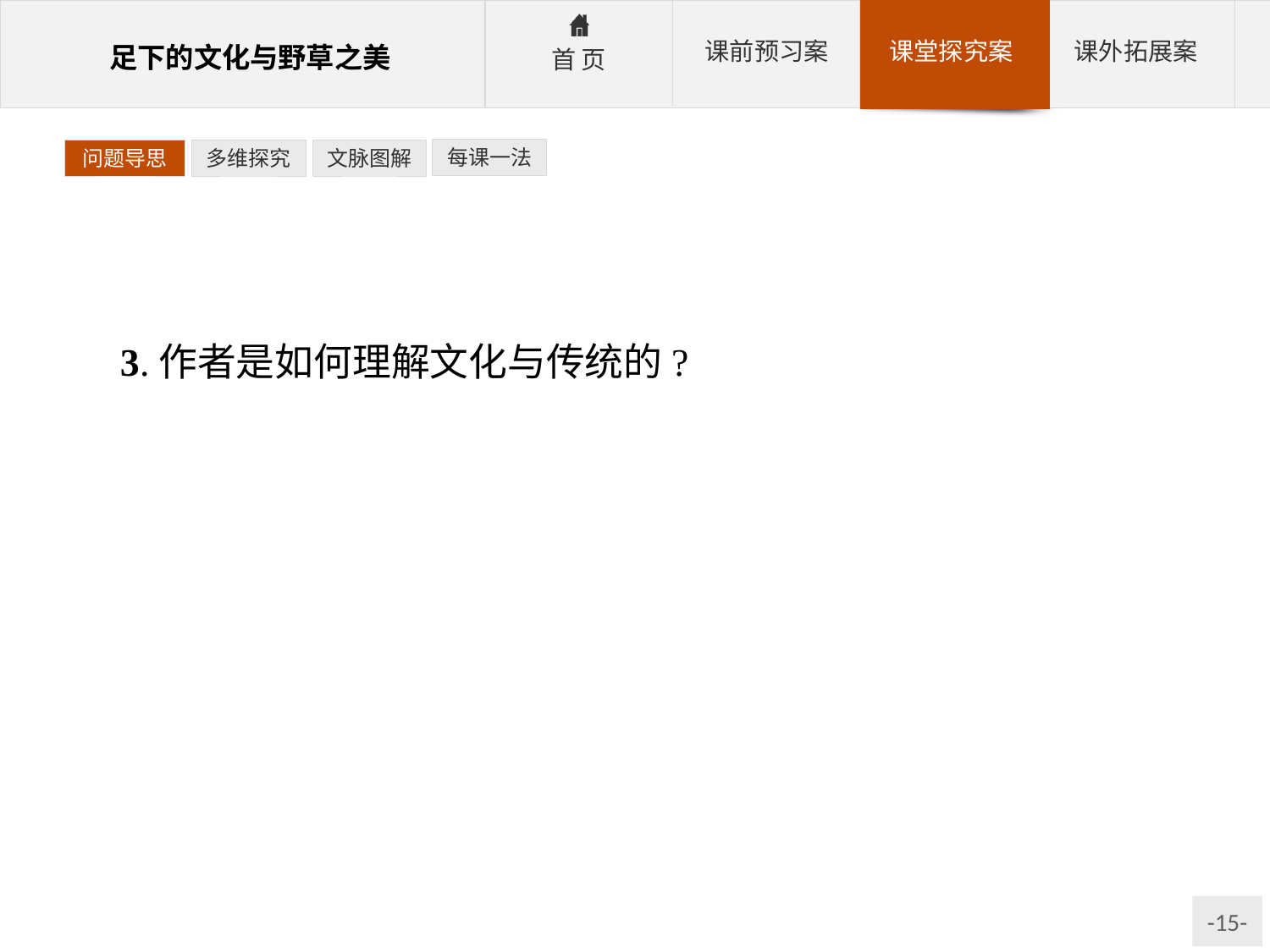

每课一法
问题导思
多维探究
文脉图解
3.作者是如何理解文化与传统的?
参考答案:文化与传统是歧江公园设计的主要依据之一,而且公园设计所要体现的是脚下的文化,也就是日常生活的文化,这就要求公园在设计中要表现那些被遗忘、被鄙视、被践踏的人、事和自然之物的故事。设计中要挖掘文化和传统的内涵来体现自然的普通之美。